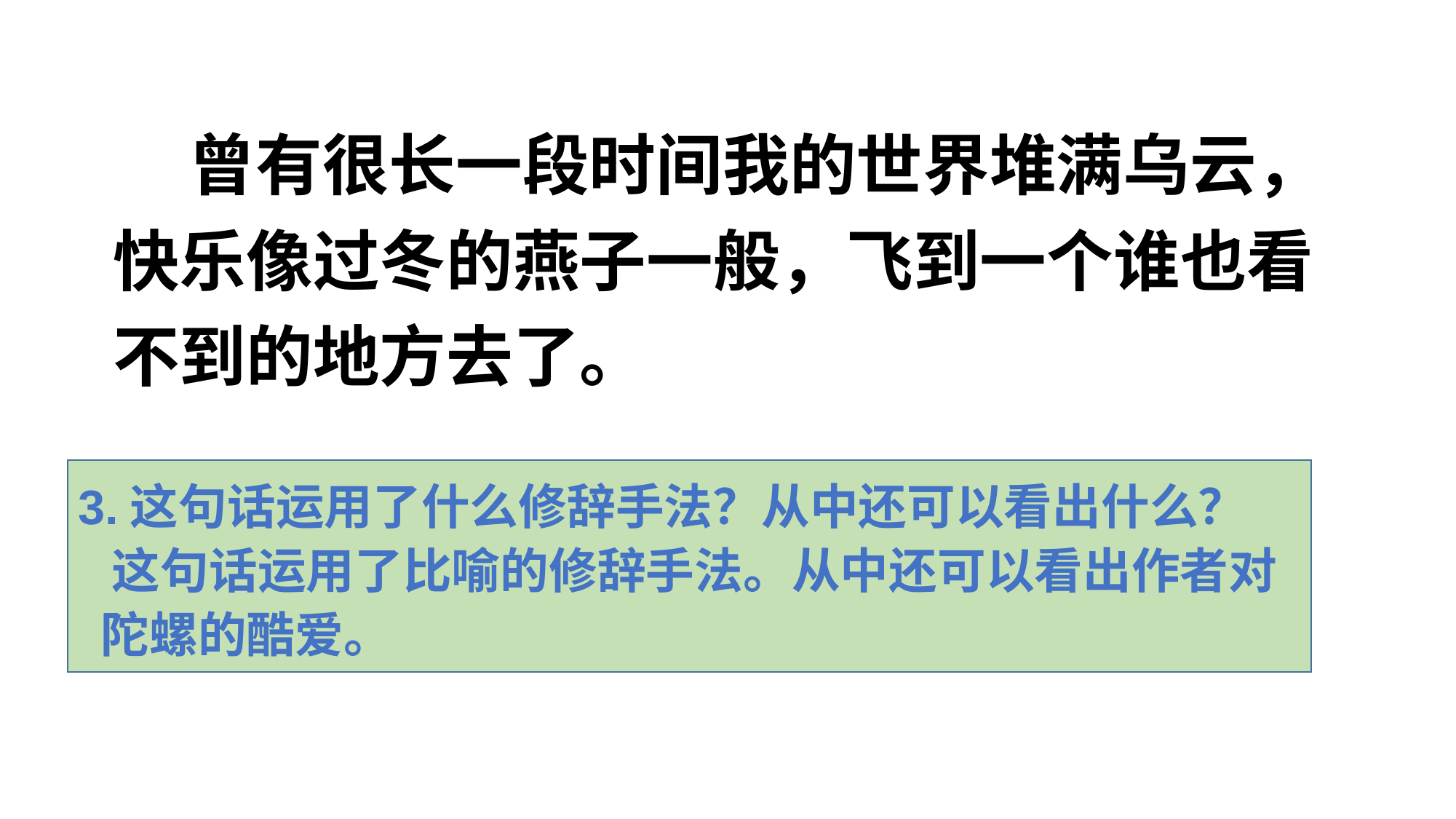

曾有很长一段时间我的世界堆满乌云，快乐像过冬的燕子一般，飞到一个谁也看不到的地方去了。
3.这句话运用了什么修辞手法？从中还可以看出什么？
  这句话运用了比喻的修辞手法。从中还可以看出作者对
 陀螺的酷爱。